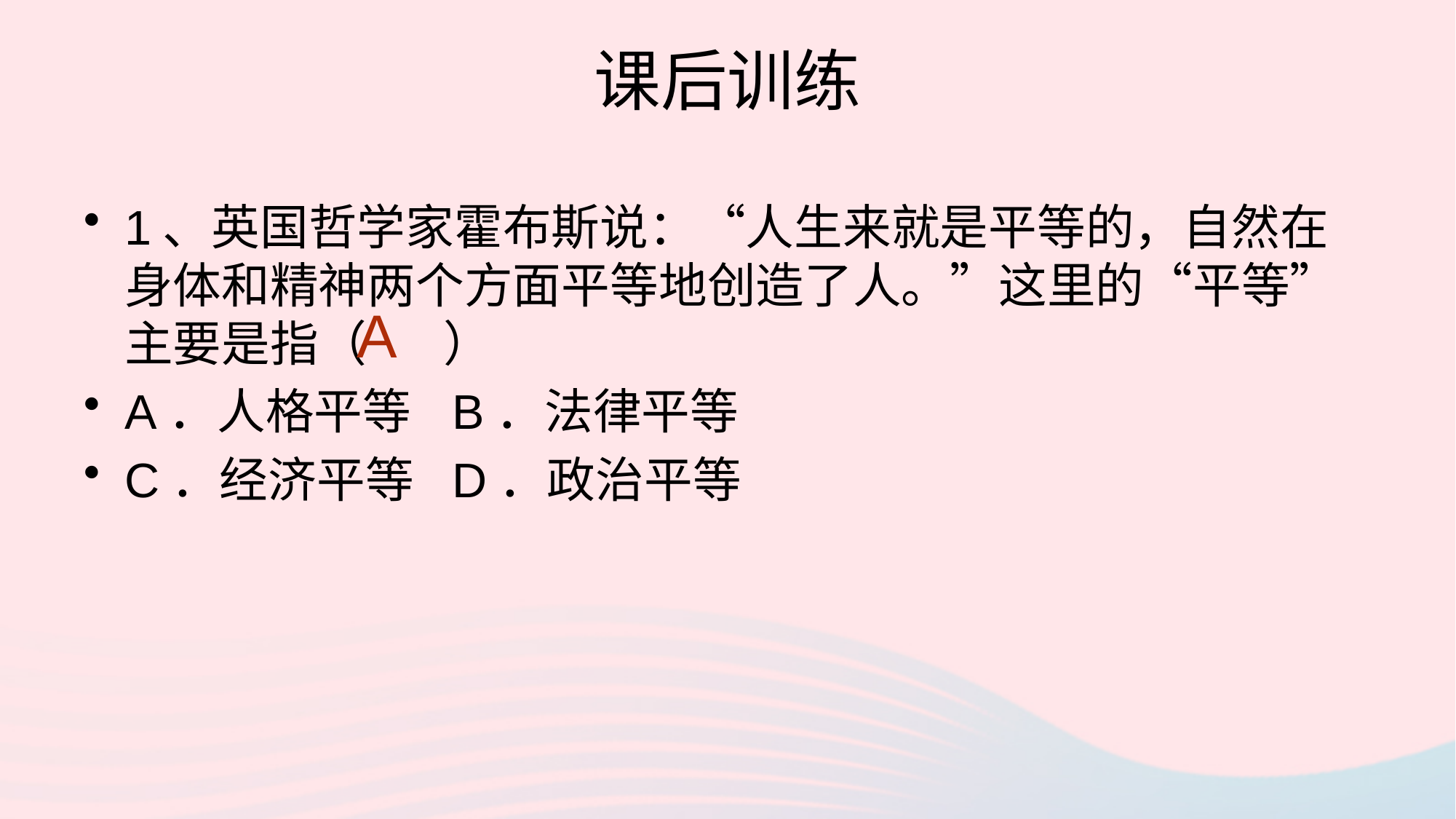

# 课后训练
1、英国哲学家霍布斯说：“人生来就是平等的，自然在身体和精神两个方面平等地创造了人。”这里的“平等”主要是指（       ）
A．人格平等	B．法律平等
C．经济平等	D．政治平等
A